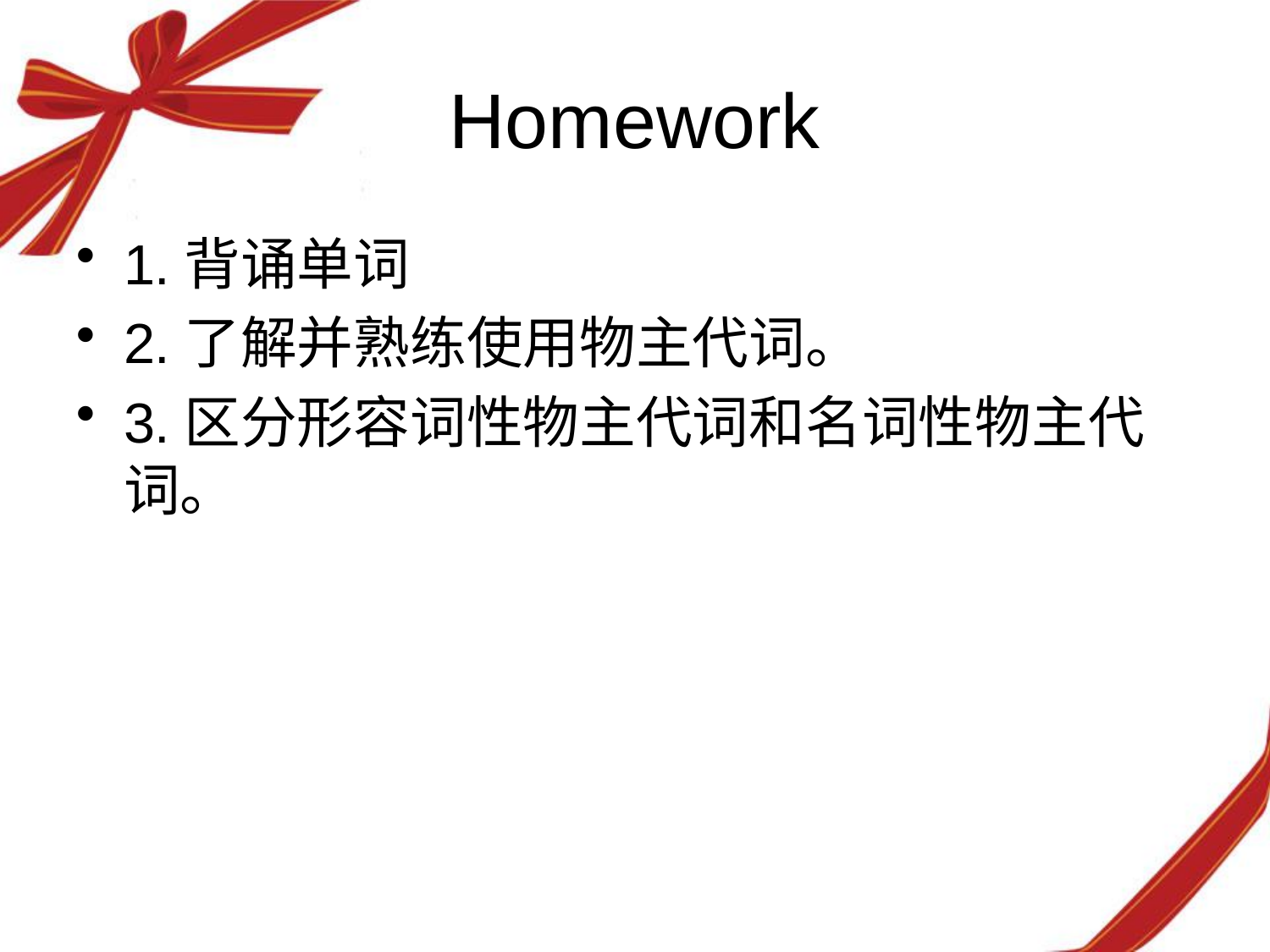

# Homework
1.背诵单词
2.了解并熟练使用物主代词。
3.区分形容词性物主代词和名词性物主代词。